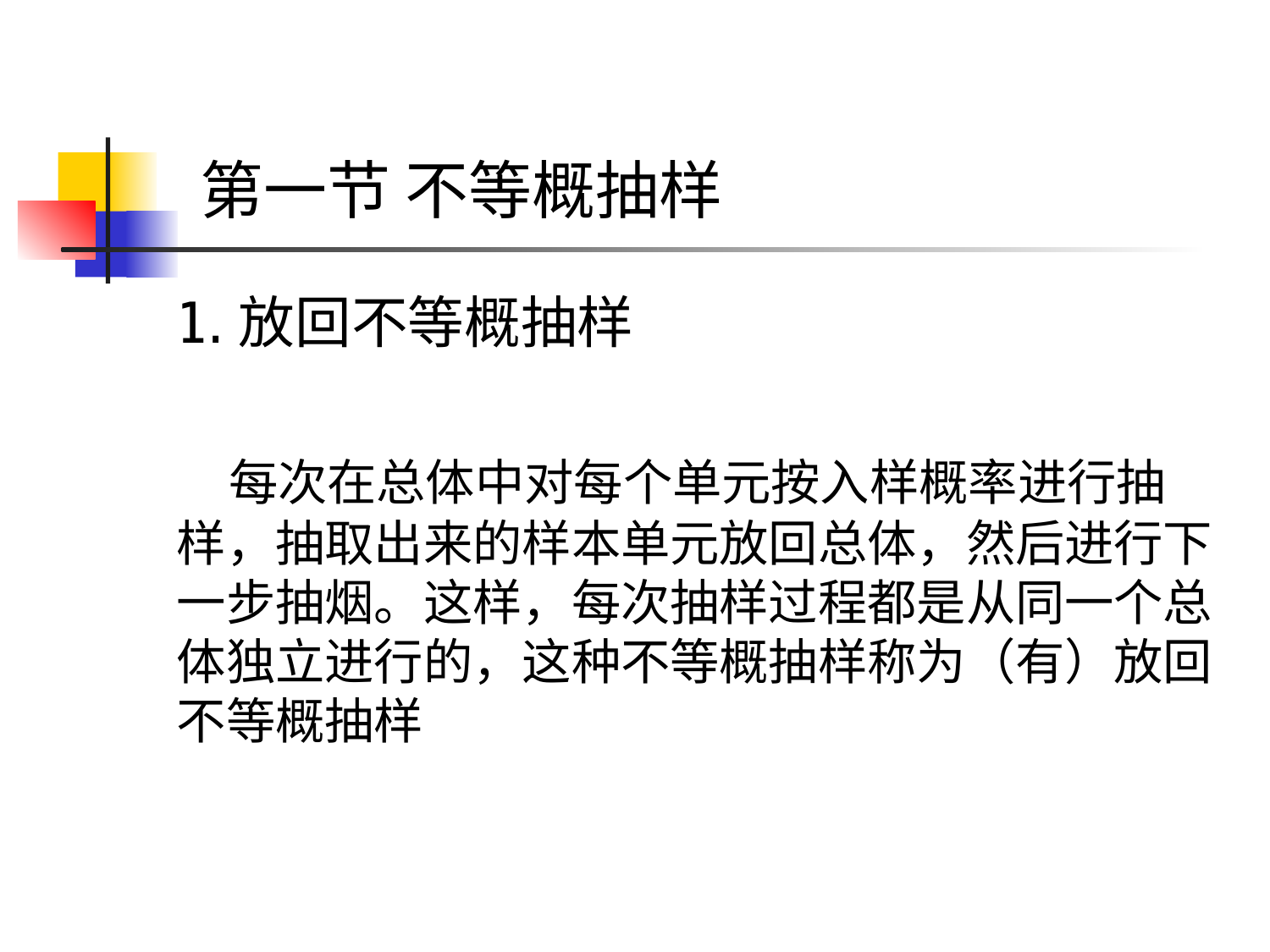

# 第一节 不等概抽样
1.放回不等概抽样

   每次在总体中对每个单元按入样概率进行抽样，抽取出来的样本单元放回总体，然后进行下一步抽烟。这样，每次抽样过程都是从同一个总体独立进行的，这种不等概抽样称为（有）放回不等概抽样